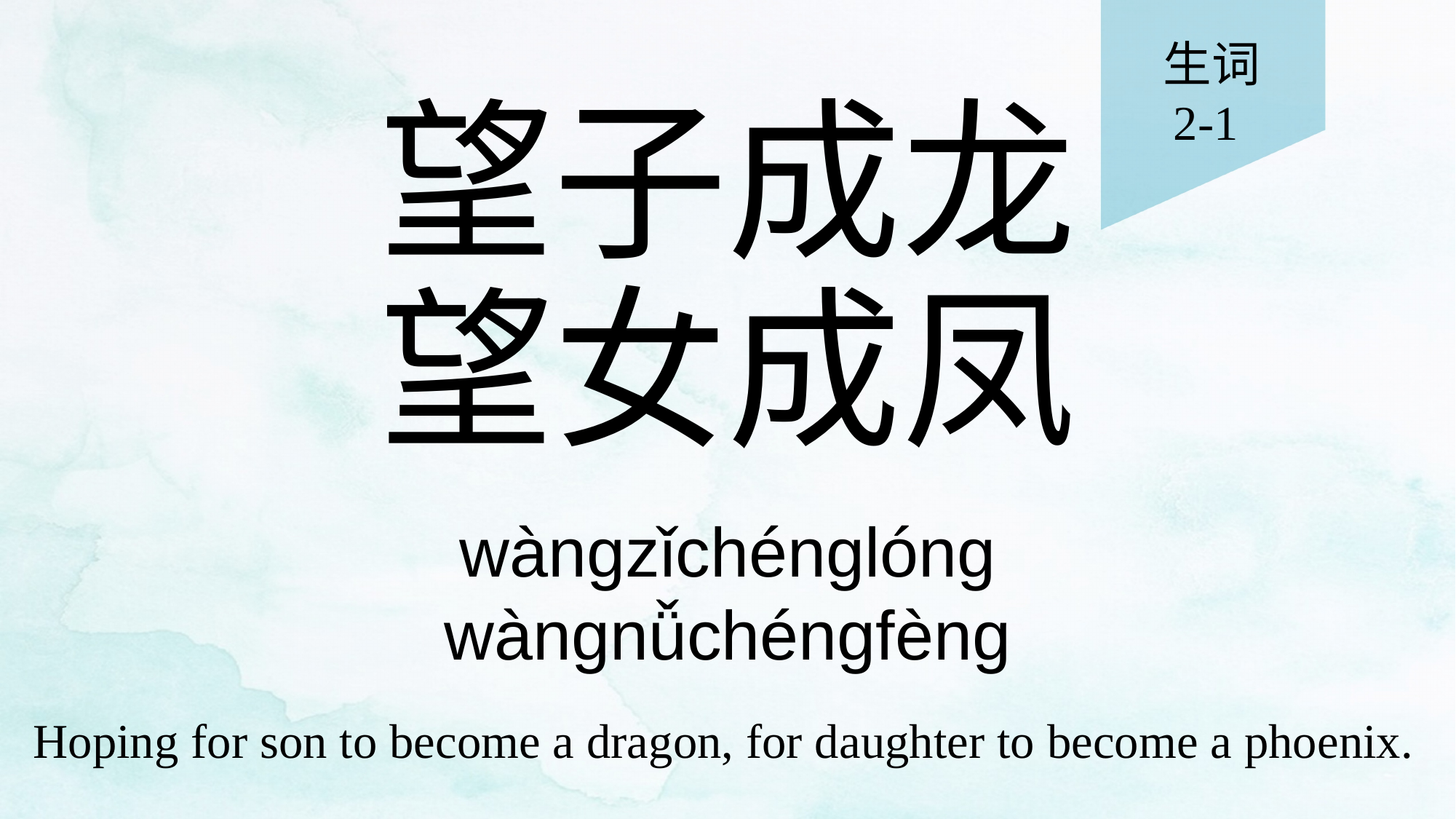

生词
2-1
# 望子成龙 望女成凤
wàngzǐchénglóng
wàngnǚchéngfèng
Hoping for son to become a dragon, for daughter to become a phoenix.